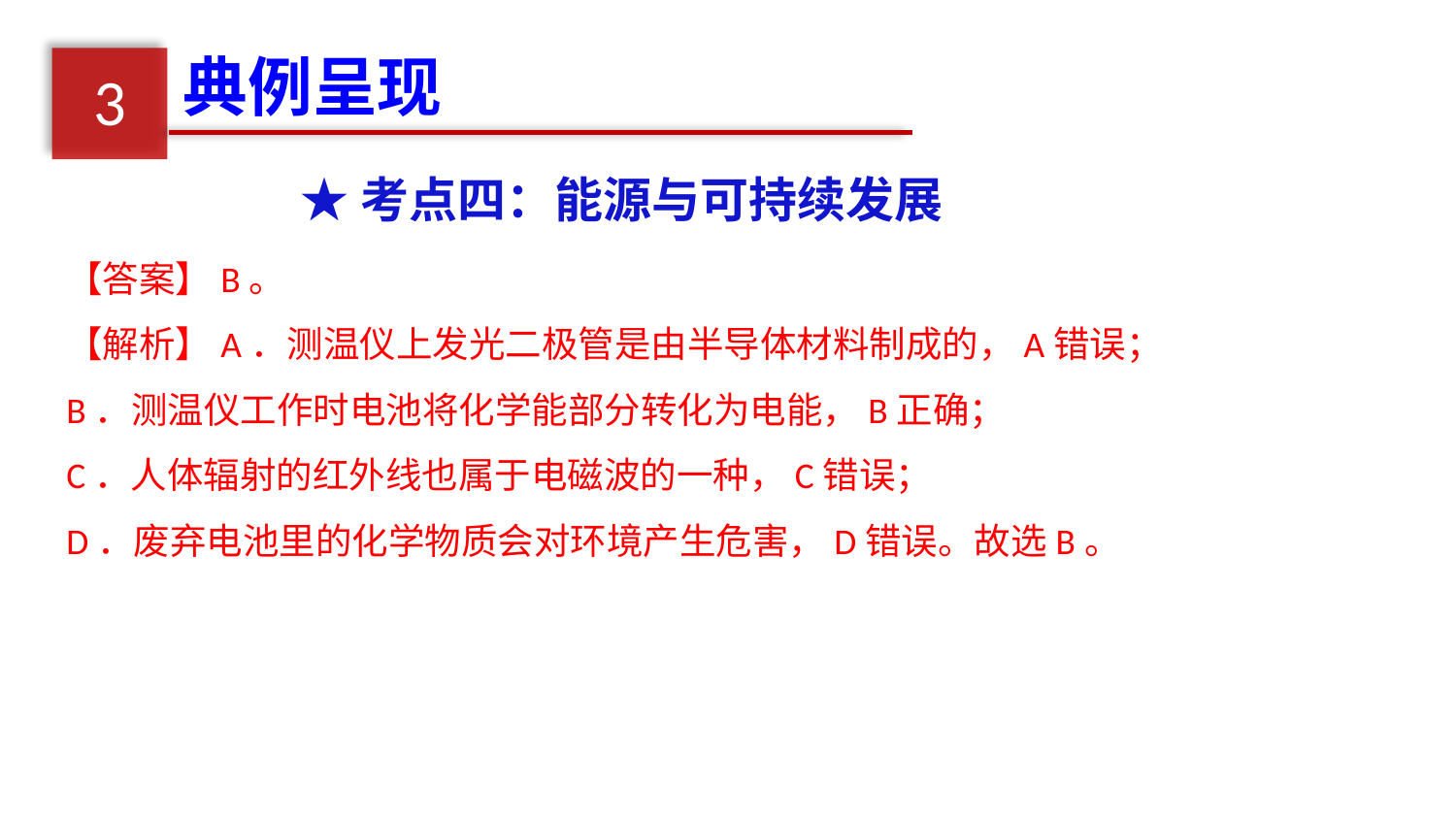

典例呈现

3
★考点四：能源与可持续发展
【答案】B。
【解析】A．测温仪上发光二极管是由半导体材料制成的，A错误；
B．测温仪工作时电池将化学能部分转化为电能，B正确；
C．人体辐射的红外线也属于电磁波的一种，C错误；
D．废弃电池里的化学物质会对环境产生危害，D错误。故选B。